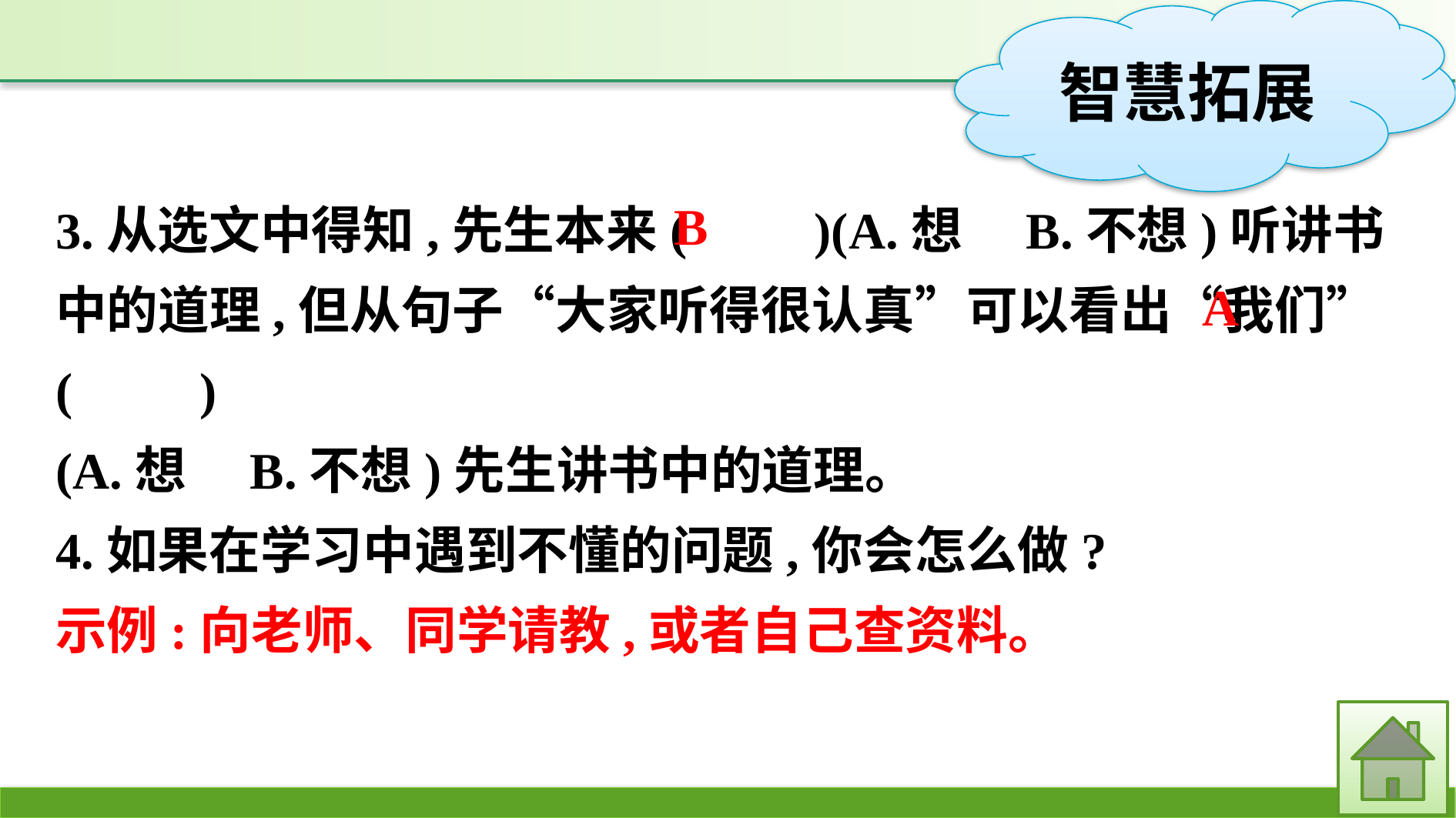

3.从选文中得知,先生本来(　　)(A.想　B.不想)听讲书中的道理,但从句子“大家听得很认真”可以看出“我们”(　　)
(A.想　B.不想)先生讲书中的道理。
4.如果在学习中遇到不懂的问题,你会怎么做?
示例:向老师、同学请教,或者自己查资料。
B
A